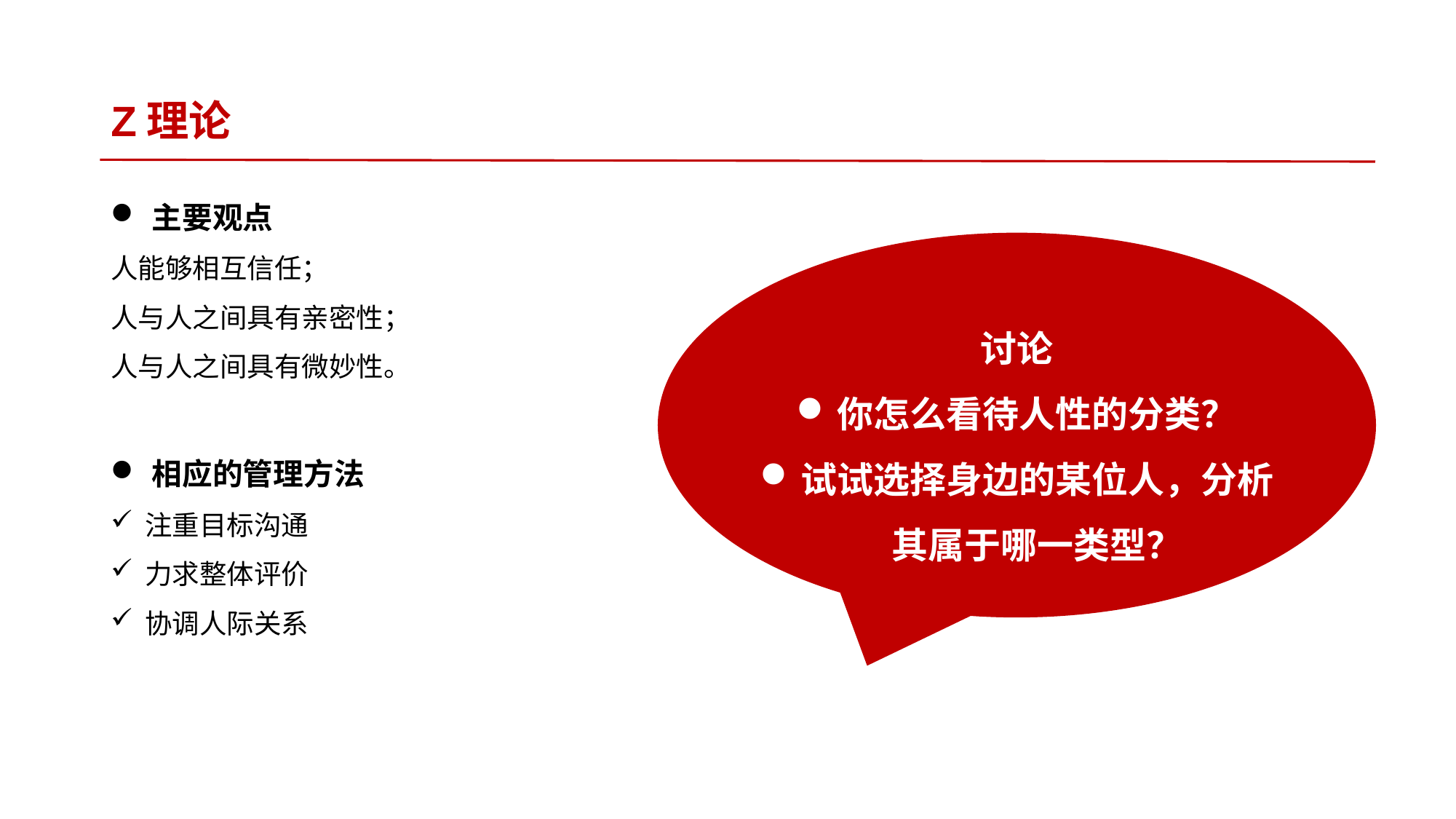

# Z理论
主要观点
人能够相互信任；
人与人之间具有亲密性；
人与人之间具有微妙性。

相应的管理方法
注重目标沟通
力求整体评价
协调人际关系

讨论
你怎么看待人性的分类？
试试选择身边的某位人，分析其属于哪一类型？